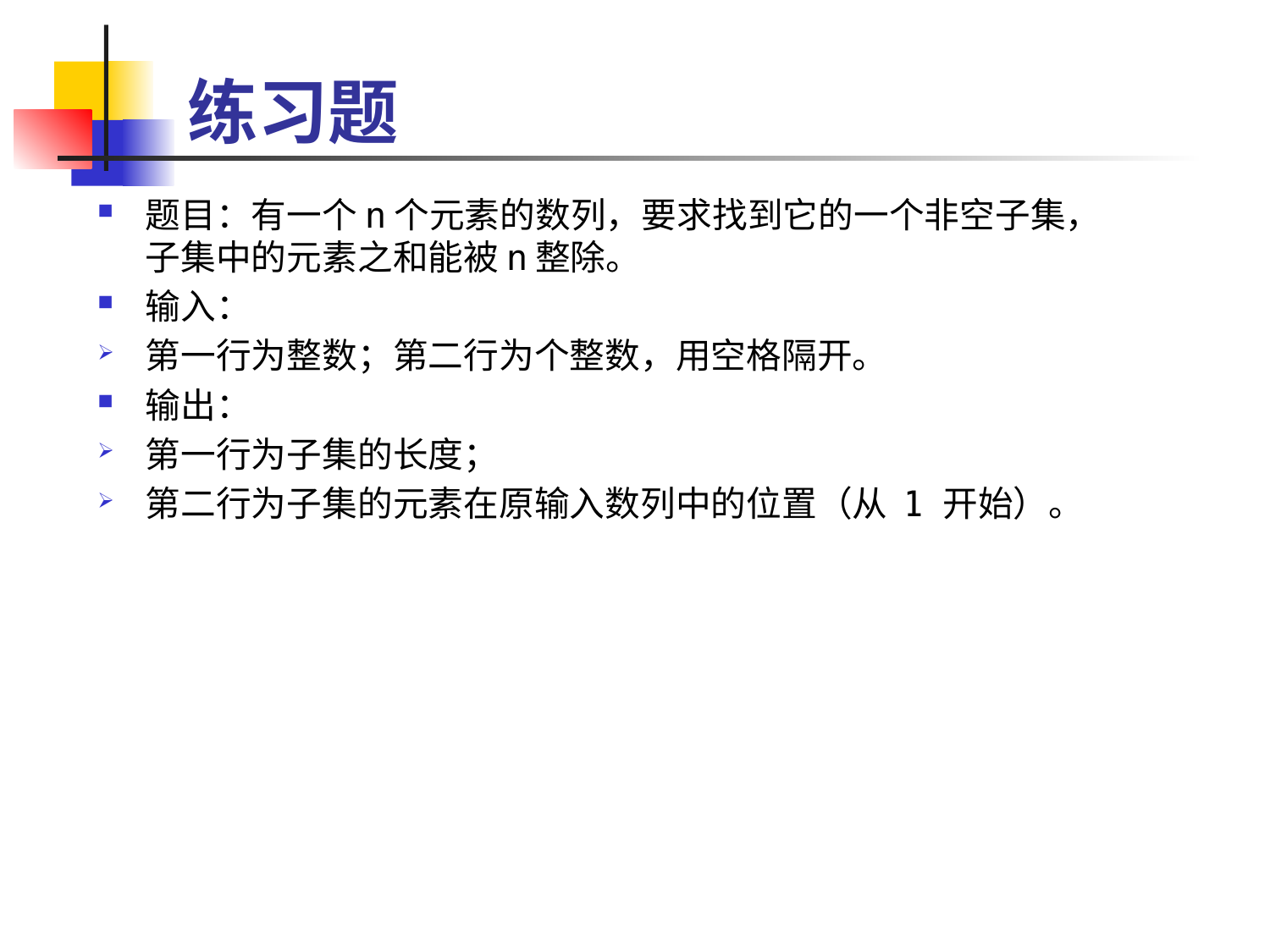

# 练习题
题目：有一个n个元素的数列，要求找到它的一个非空子集，子集中的元素之和能被n整除。
输入：
第一行为整数；第二行为个整数，用空格隔开。
输出：
第一行为子集的长度；
第二行为子集的元素在原输入数列中的位置（从 1 开始）。

63